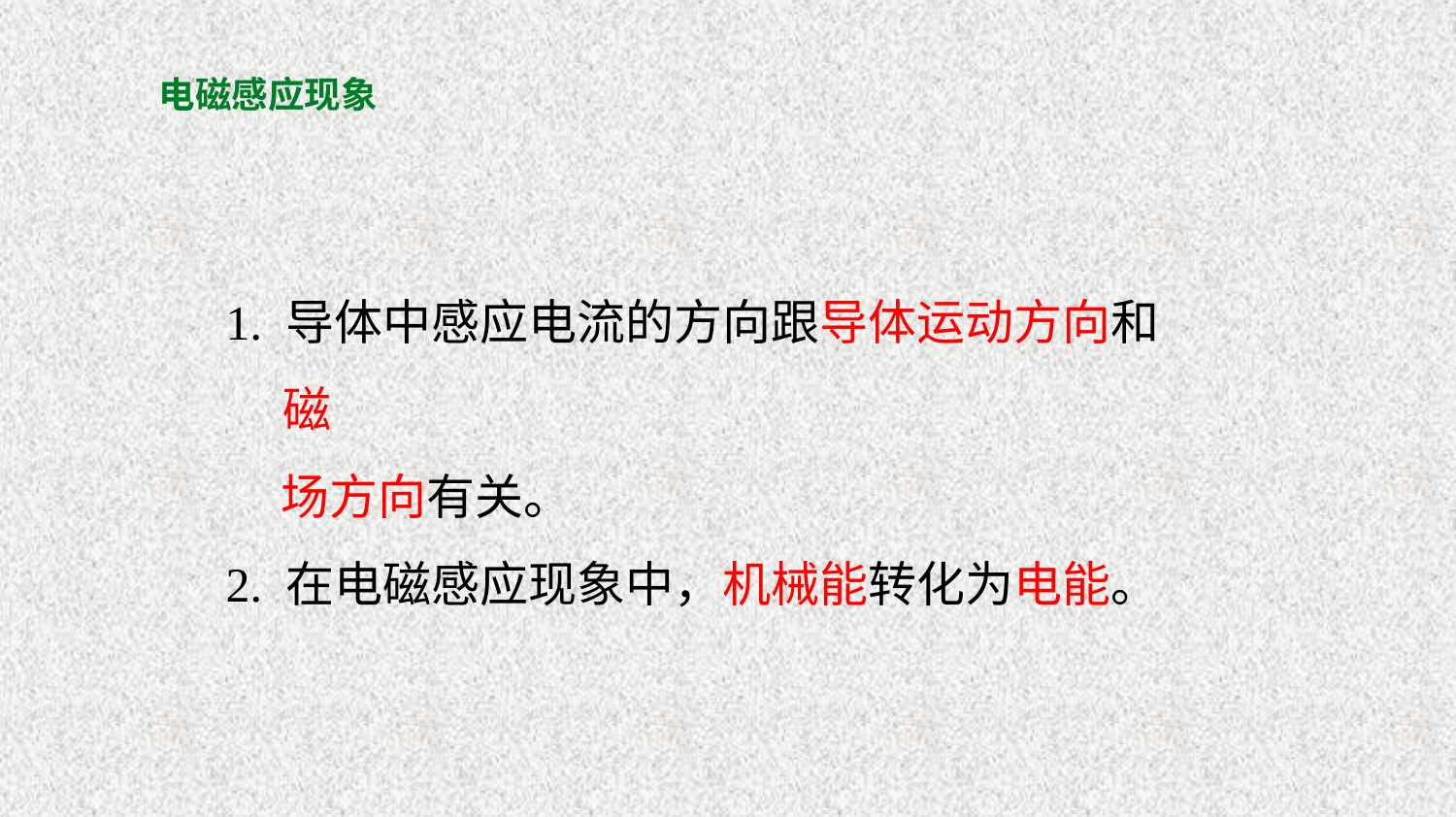

# 电磁感应现象
1. 导体中感应电流的方向跟导体运动方向和磁
    场方向有关。
2. 在电磁感应现象中，机械能转化为电能。